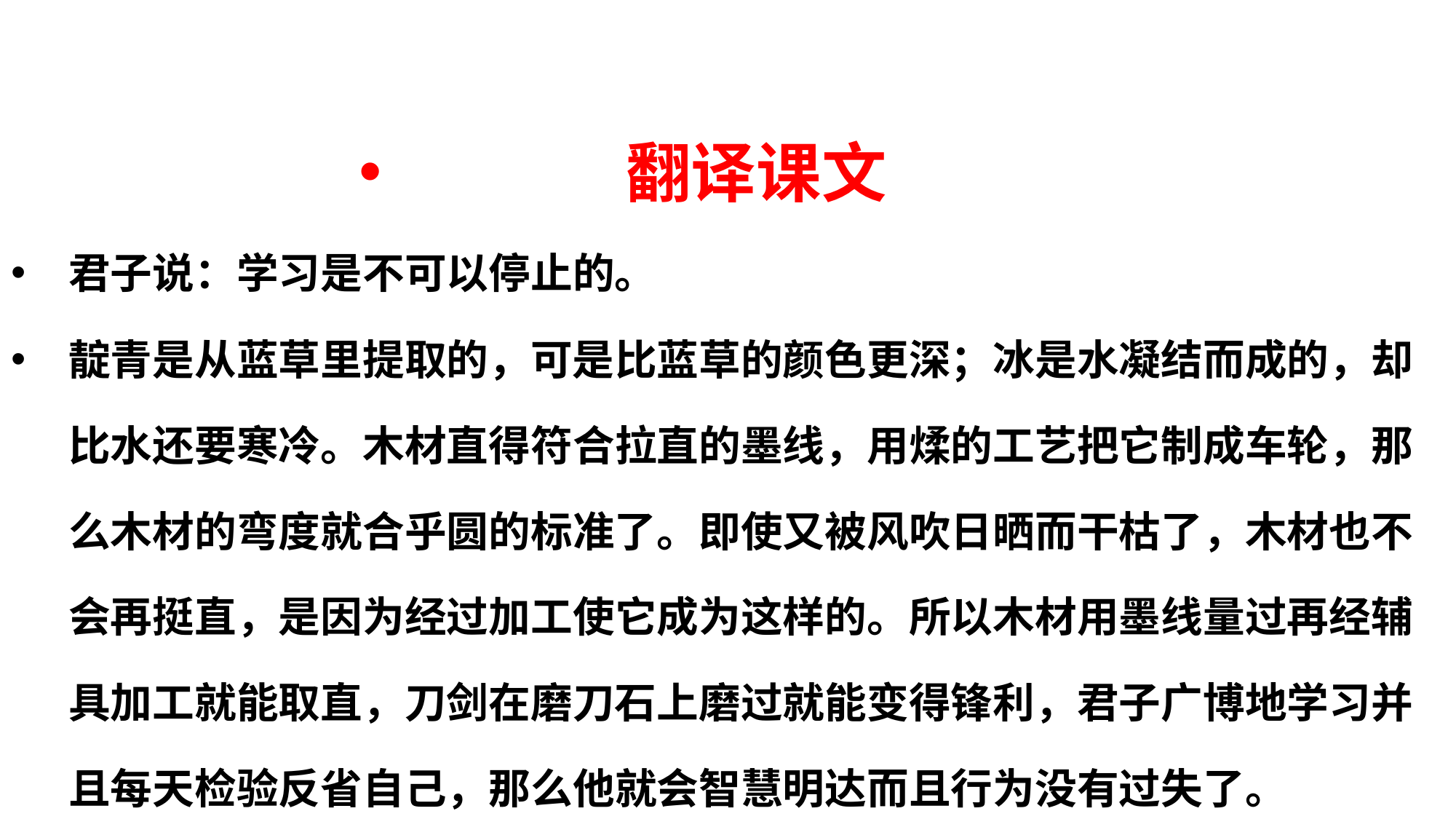

翻译课文
君子说：学习是不可以停止的。
靛青是从蓝草里提取的，可是比蓝草的颜色更深；冰是水凝结而成的，却比水还要寒冷。木材直得符合拉直的墨线，用煣的工艺把它制成车轮，那么木材的弯度就合乎圆的标准了。即使又被风吹日晒而干枯了，木材也不会再挺直，是因为经过加工使它成为这样的。所以木材用墨线量过再经辅具加工就能取直，刀剑在磨刀石上磨过就能变得锋利，君子广博地学习并且每天检验反省自己，那么他就会智慧明达而且行为没有过失了。